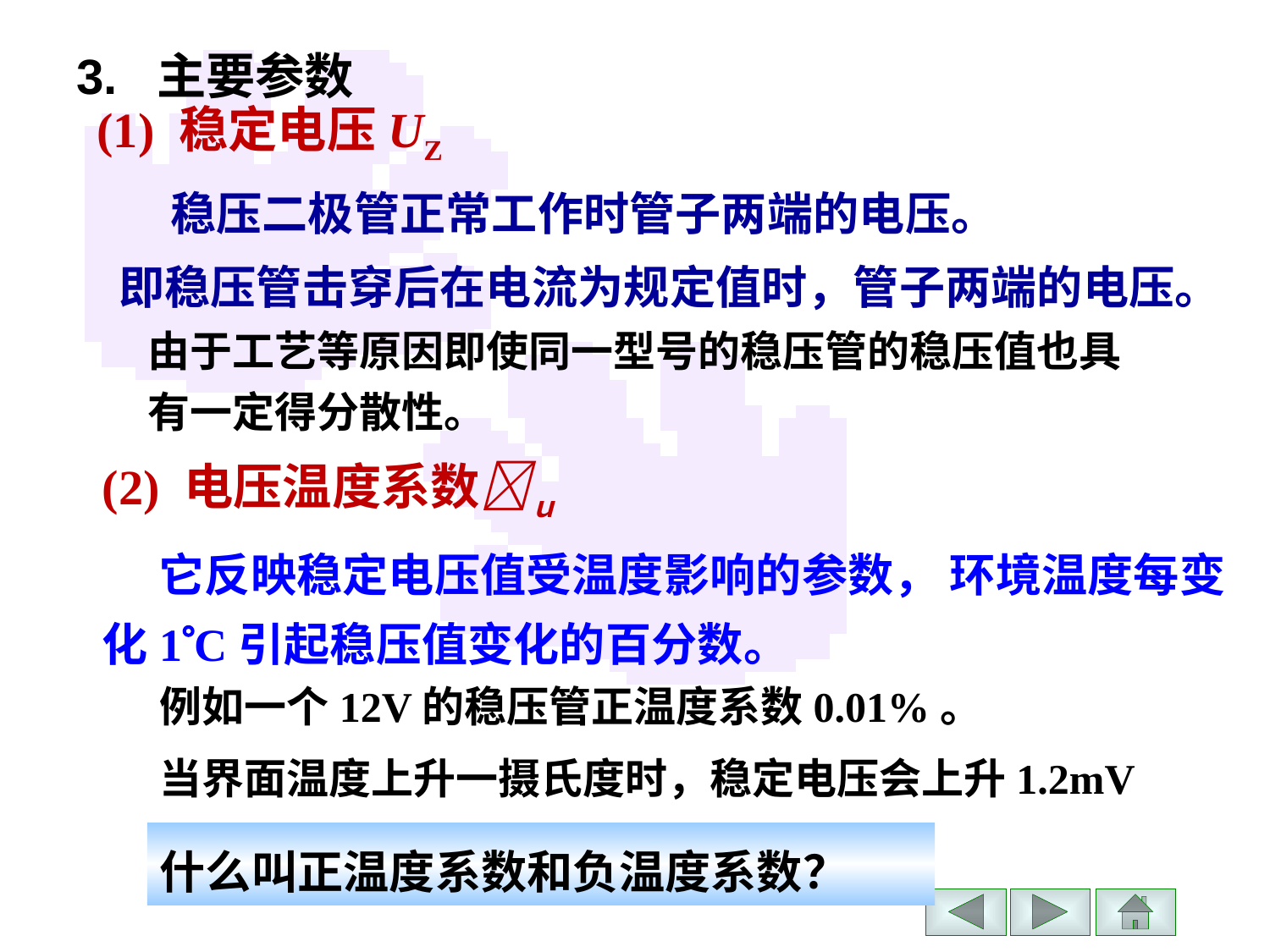

3.  主要参数
(1) 稳定电压UZ
      稳压二极管正常工作时管子两端的电压。
 即稳压管击穿后在电流为规定值时，管子两端的电压。
由于工艺等原因即使同一型号的稳压管的稳压值也具有一定得分散性。
(2) 电压温度系数αｕ
    它反映稳定电压值受温度影响的参数， 环境温度每变化1°C引起稳压值变化的百分数。
例如一个12V的稳压管正温度系数0.01%。
当界面温度上升一摄氏度时，稳定电压会上升1.2mV
什么叫正温度系数和负温度系数？